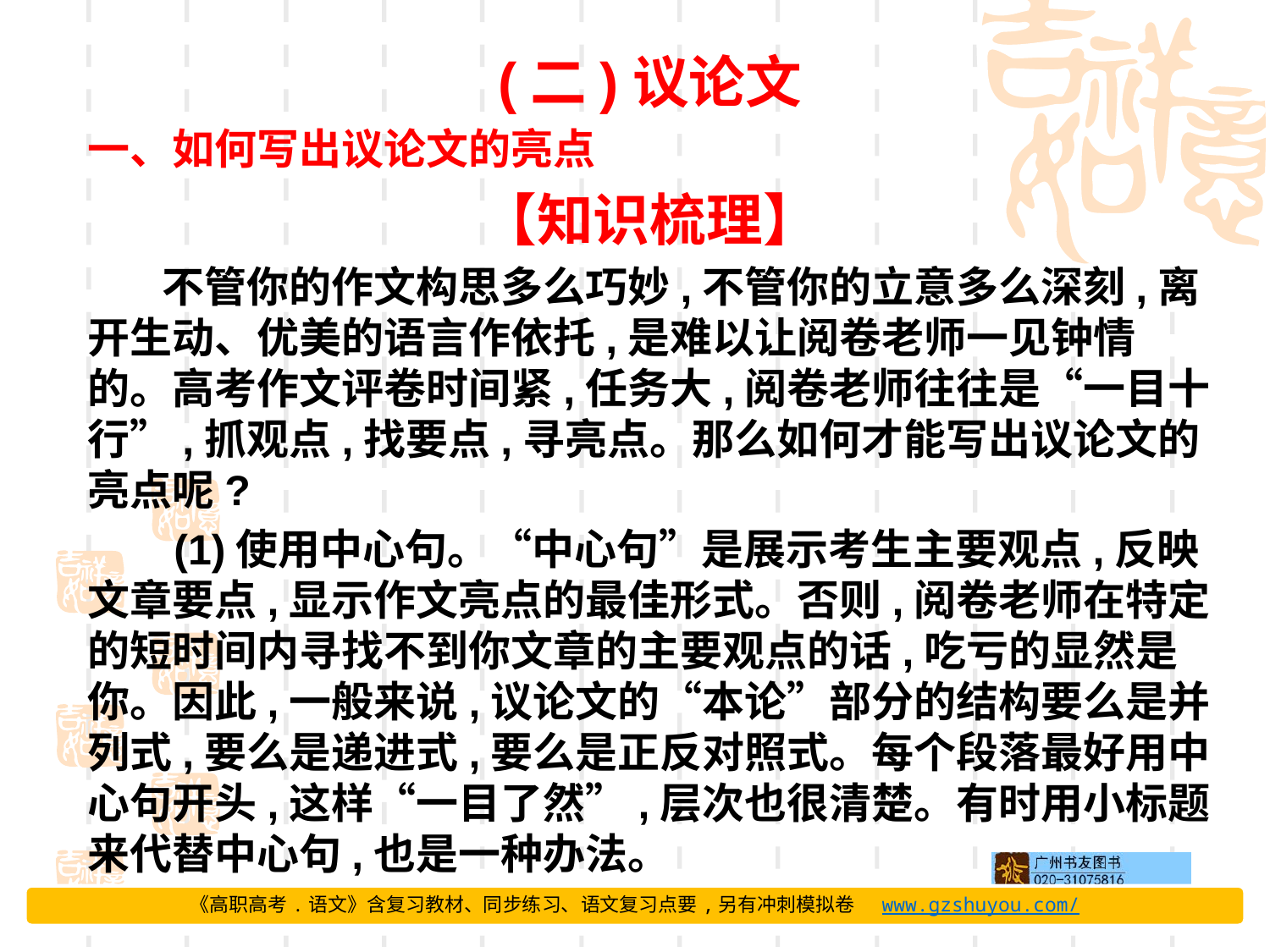

(二)议论文
一、如何写出议论文的亮点
【知识梳理】
不管你的作文构思多么巧妙,不管你的立意多么深刻,离开生动、优美的语言作依托,是难以让阅卷老师一见钟情的。高考作文评卷时间紧,任务大,阅卷老师往往是“一目十行”,抓观点,找要点,寻亮点。那么如何才能写出议论文的亮点呢?
 (1)使用中心句。“中心句”是展示考生主要观点,反映文章要点,显示作文亮点的最佳形式。否则,阅卷老师在特定的短时间内寻找不到你文章的主要观点的话,吃亏的显然是你。因此,一般来说,议论文的“本论”部分的结构要么是并列式,要么是递进式,要么是正反对照式。每个段落最好用中心句开头,这样“一目了然”,层次也很清楚。有时用小标题来代替中心句,也是一种办法。